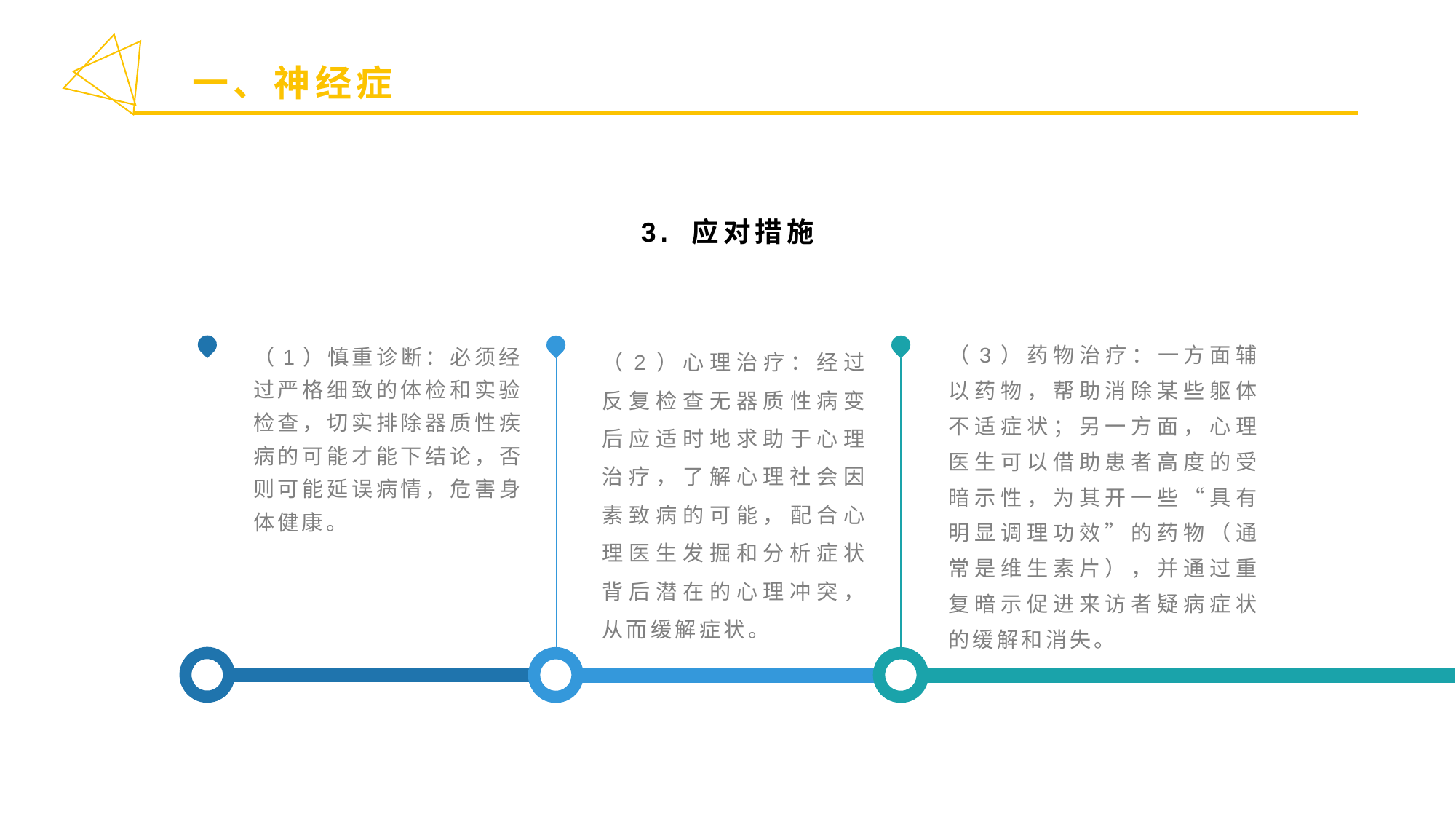

一、神经症
3. 应对措施
（3）药物治疗：一方面辅以药物，帮助消除某些躯体不适症状；另一方面，心理医生可以借助患者高度的受暗示性，为其开一些“具有明显调理功效”的药物（通常是维生素片），并通过重复暗示促进来访者疑病症状的缓解和消失。

（1）慎重诊断：必须经过严格细致的体检和实验检查，切实排除器质性疾病的可能才能下结论，否则可能延误病情，危害身体健康。
（2）心理治疗：经过反复检查无器质性病变后应适时地求助于心理治疗，了解心理社会因素致病的可能，配合心理医生发掘和分析症状背后潜在的心理冲突，从而缓解症状。